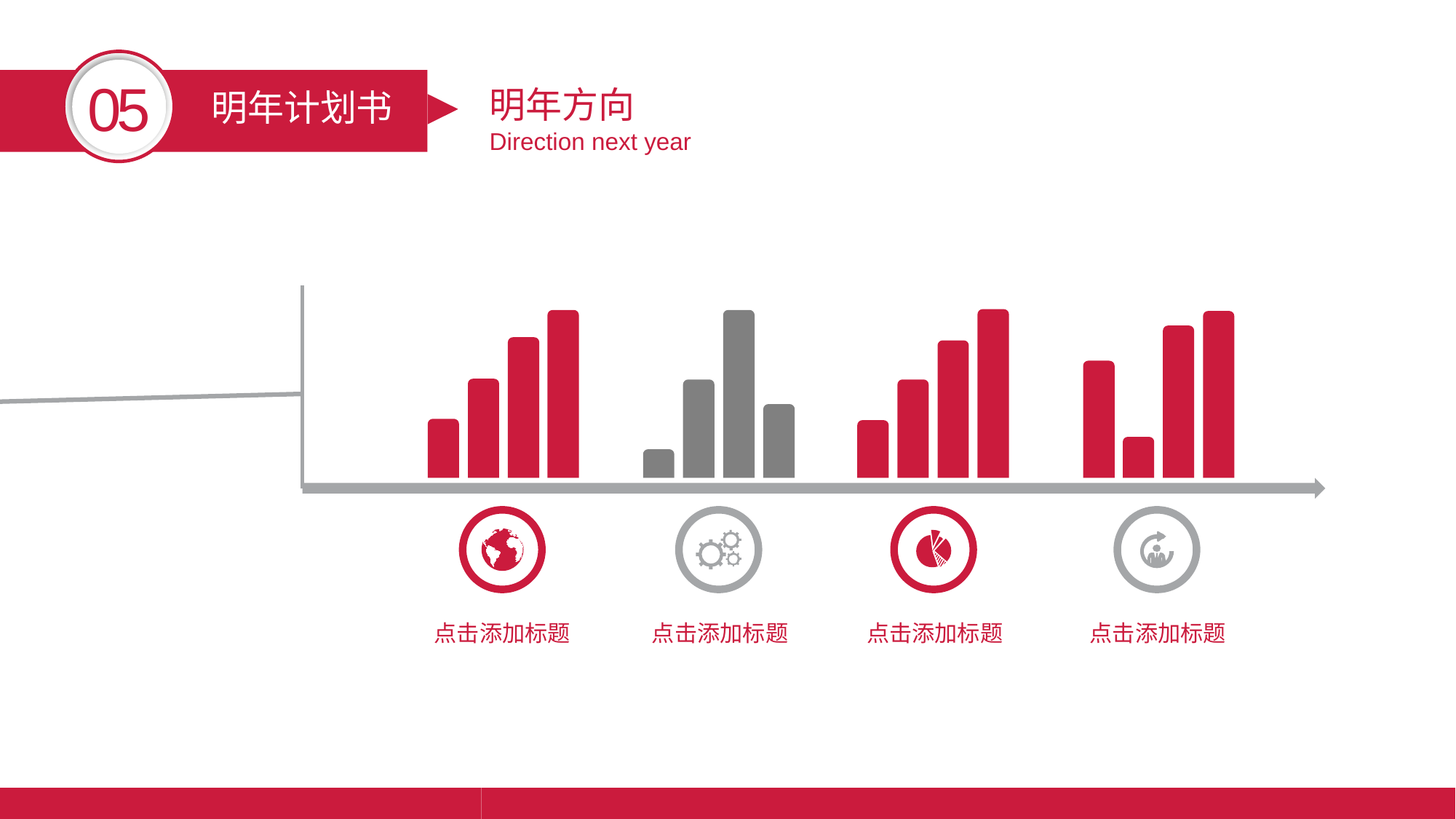

05

明年方向
Direction next year
明年计划书

点击添加标题
点击添加标题
点击添加标题
点击添加标题